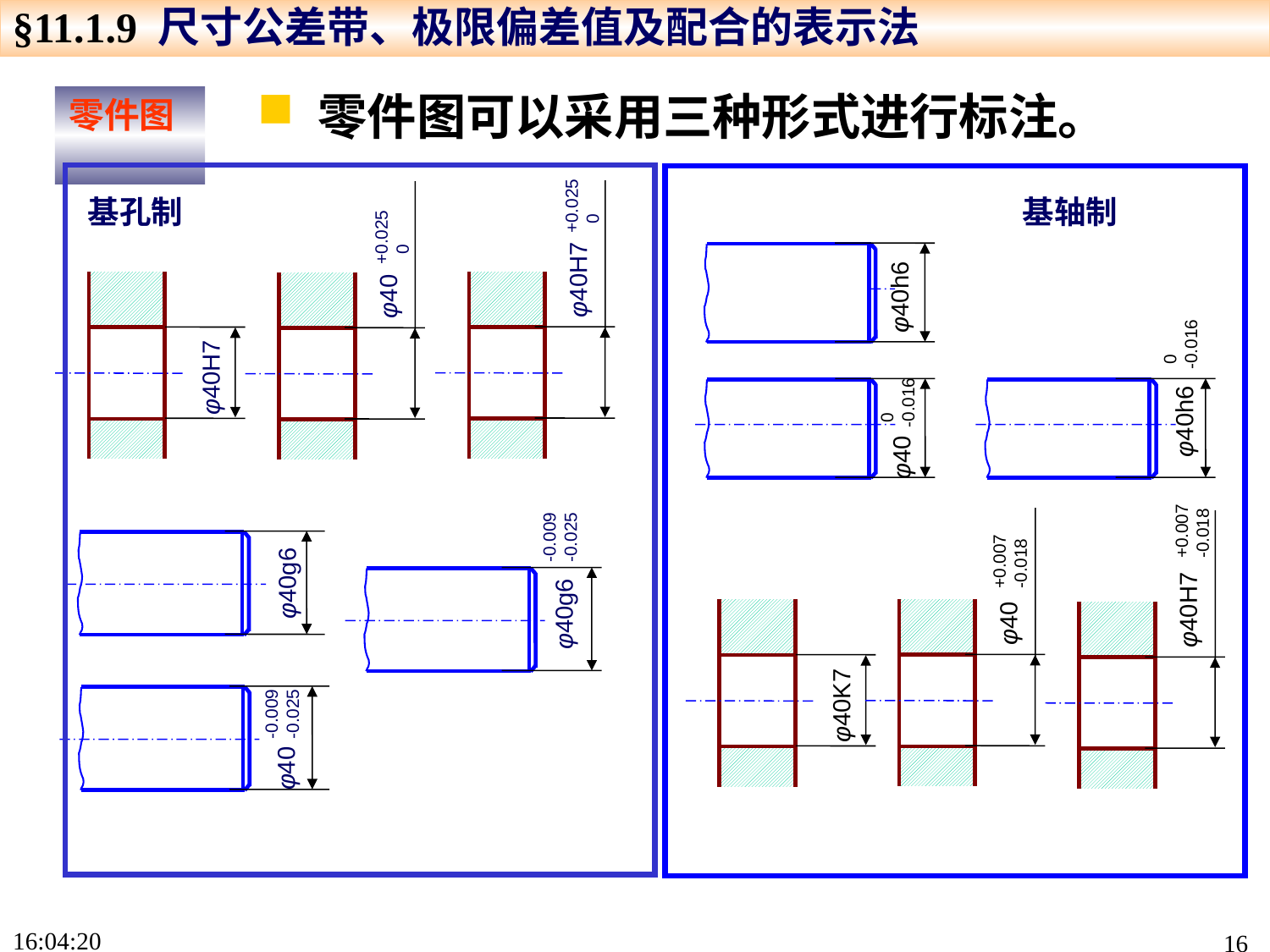

§11.1.9 尺寸公差带、极限偏差值及配合的表示法
 零件图可以采用三种形式进行标注。
零件图
+0.025
  0
φ40H7

+0.025
  0
φ40

基孔制

φ40H7

-0.009
-0.025
φ40g6

φ40g6

-0.009
-0.025
φ40

基轴制

φ40h6
 0
-0.016

 0
-0.016
φ40

φ40h6

 +0.007
 -0.018
φ40

 +0.007
 -0.018
φ40H7

φ40K7

16:04:20
16